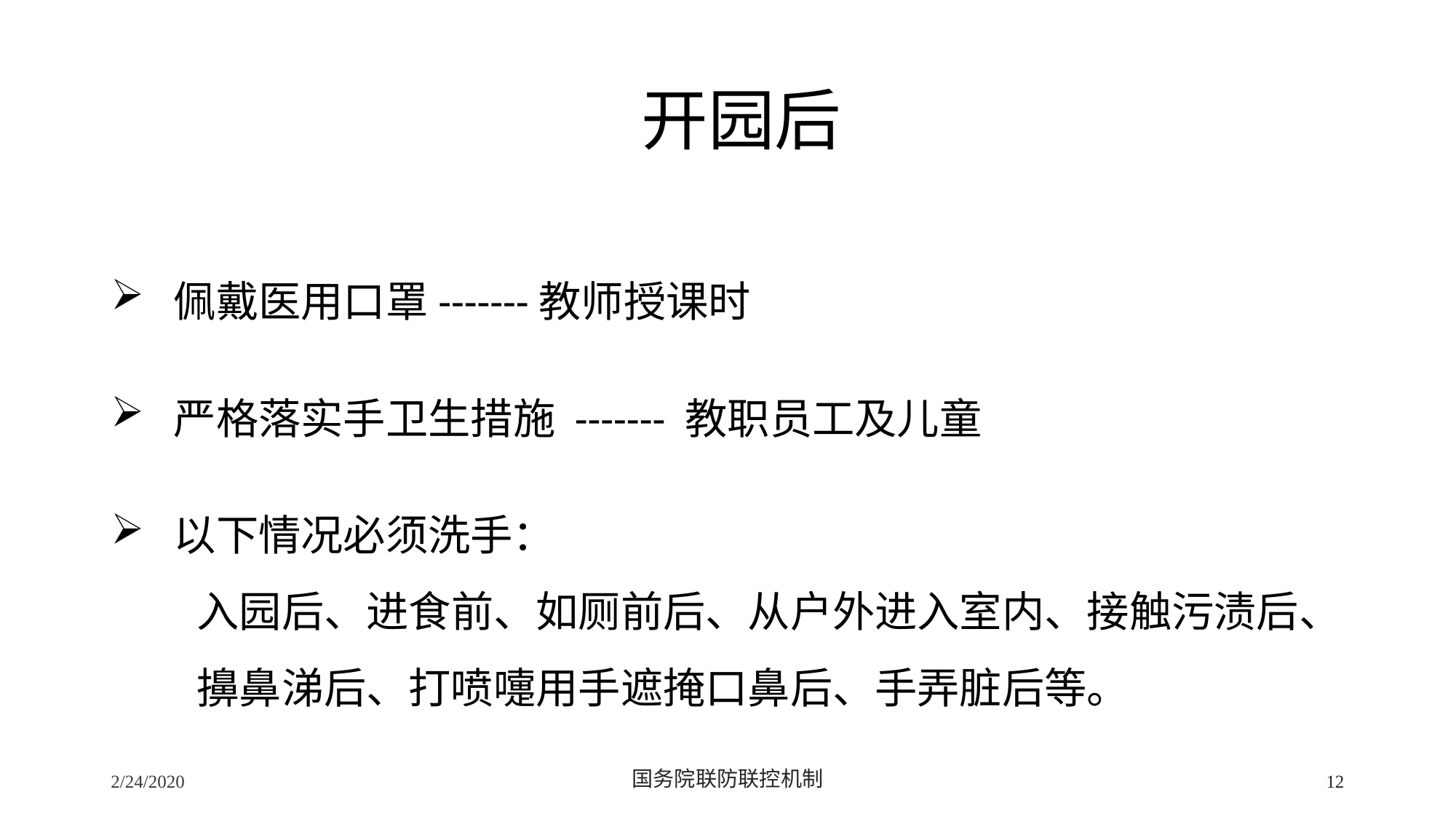

# 开园后
  佩戴医用口罩-------教师授课时
  严格落实手卫生措施 ------- 教职员工及儿童
  以下情况必须洗手：
入园后、进食前、如厕前后、从户外进入室内、接触污渍后、
擤鼻涕后、打喷嚏用手遮掩口鼻后、手弄脏后等。
2/24/2020
国务院联防联控机制
12